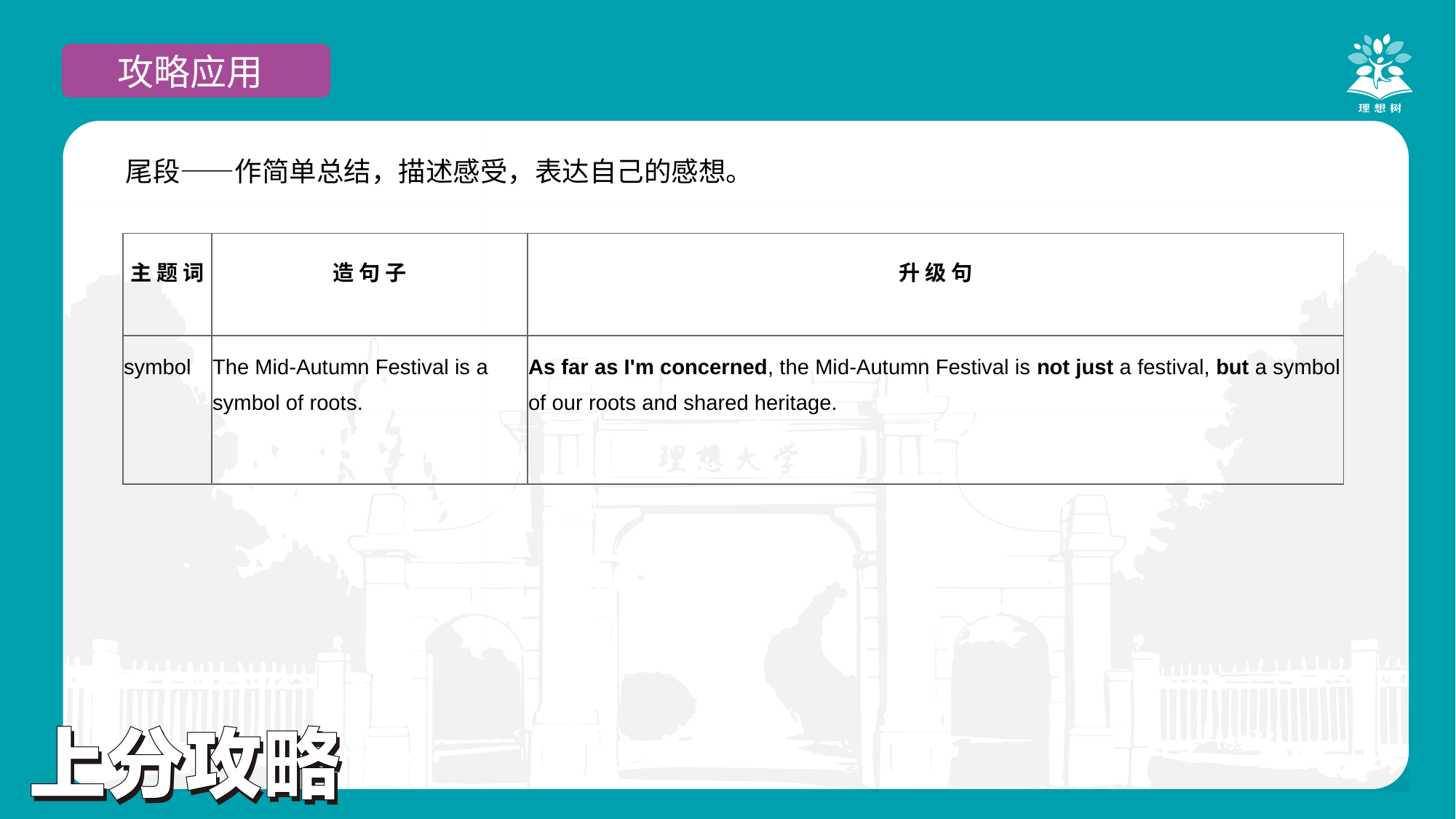

攻略应用
尾段——作简单总结，描述感受，表达自己的感想。
| 主 题 词 | 造 句 子 | 升 级 句 |
| --- | --- | --- |
| symbol | The Mid-Autumn Festival is a symbol of roots. | As far as I'm concerned, the Mid-Autumn Festival is not just a festival, but a symbol of our roots and shared heritage. |